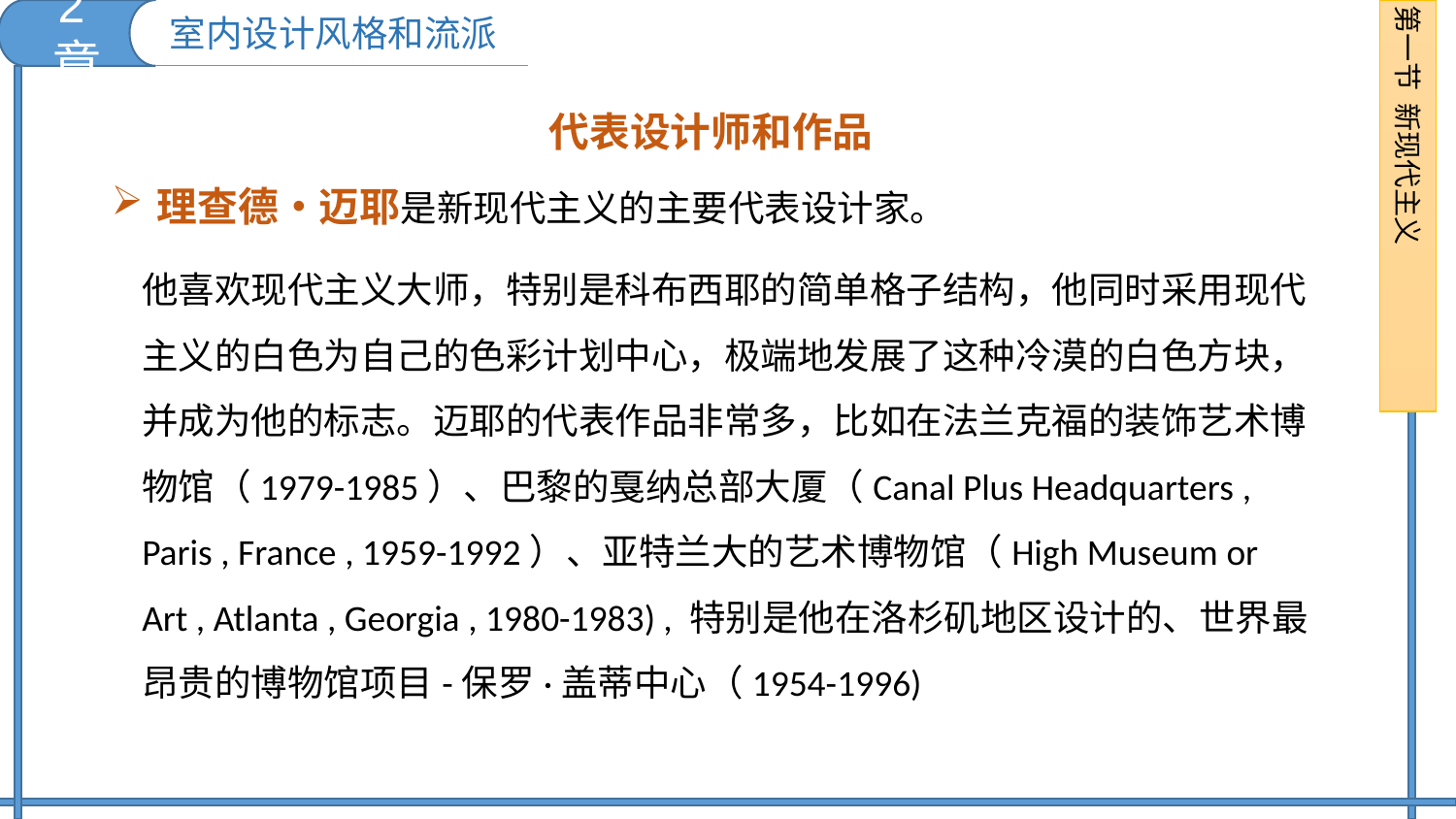

2章
第一节  新现代主义
室内设计风格和流派

代表设计师和作品
理查德•迈耶是新现代主义的主要代表设计家。
他喜欢现代主义大师，特别是科布西耶的简单格子结构，他同时采用现代主义的白色为自己的色彩计划中心，极端地发展了这种冷漠的白色方块，并成为他的标志。迈耶的代表作品非常多，比如在法兰克福的装饰艺术博物馆（1979-1985）、巴黎的戛纳总部大厦（Canal Plus Headquarters , Paris , France , 1959-1992）、亚特兰大的艺术博物馆（High Museum or Art , Atlanta , Georgia , 1980-1983) , 特别是他在洛杉矶地区设计的、世界最昂贵的博物馆项目-保罗·盖蒂中心（1954-1996)